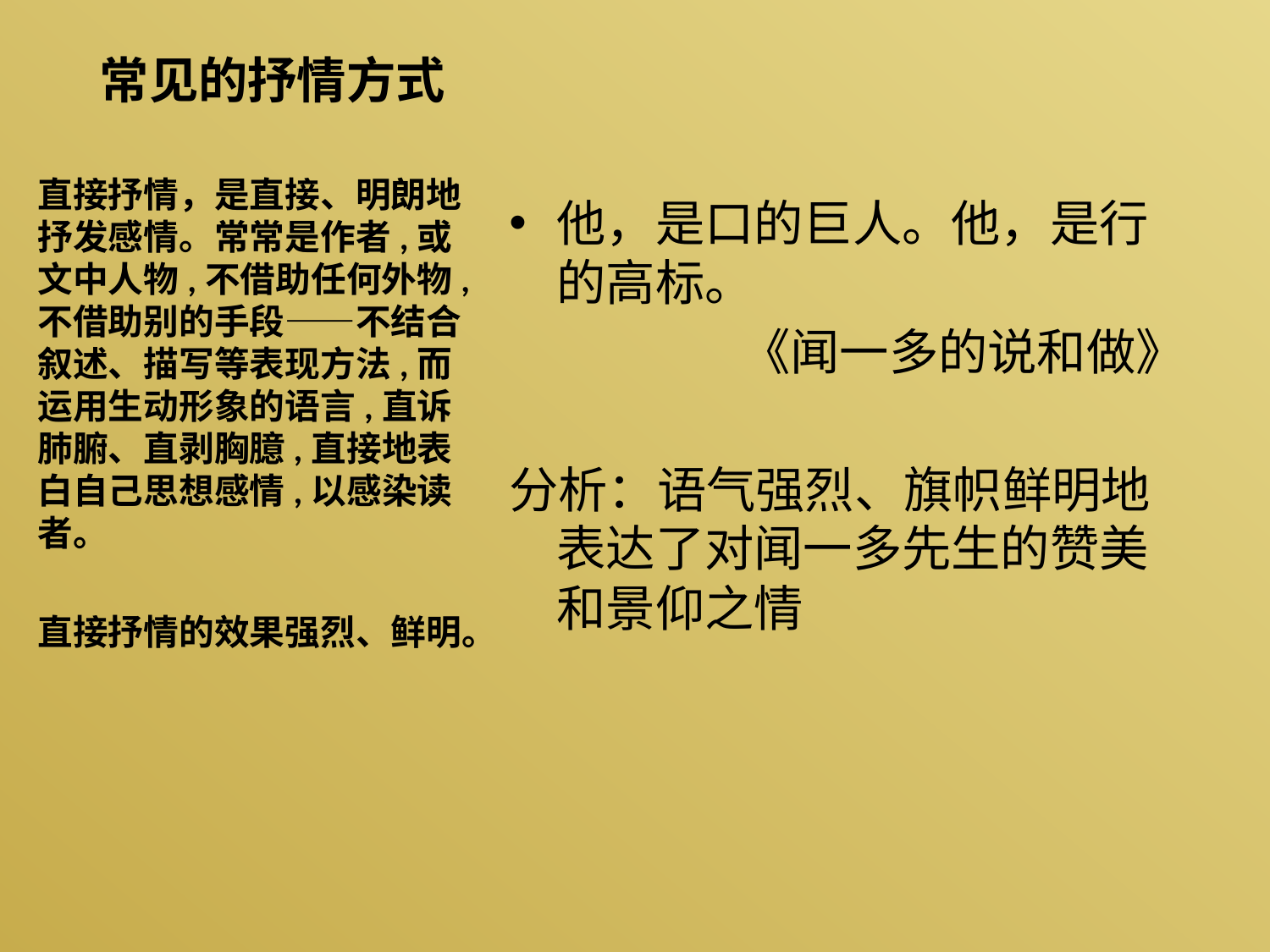

# 常见的抒情方式
直接抒情，是直接、明朗地抒发感情。常常是作者,或文中人物,不借助任何外物,不借助别的手段——不结合叙述、描写等表现方法,而运用生动形象的语言,直诉肺腑、直剥胸臆,直接地表白自己思想感情,以感染读者。

直接抒情的效果强烈、鲜明。
他，是口的巨人。他，是行的高标。
                    《闻一多的说和做》

分析：语气强烈、旗帜鲜明地表达了对闻一多先生的赞美和景仰之情